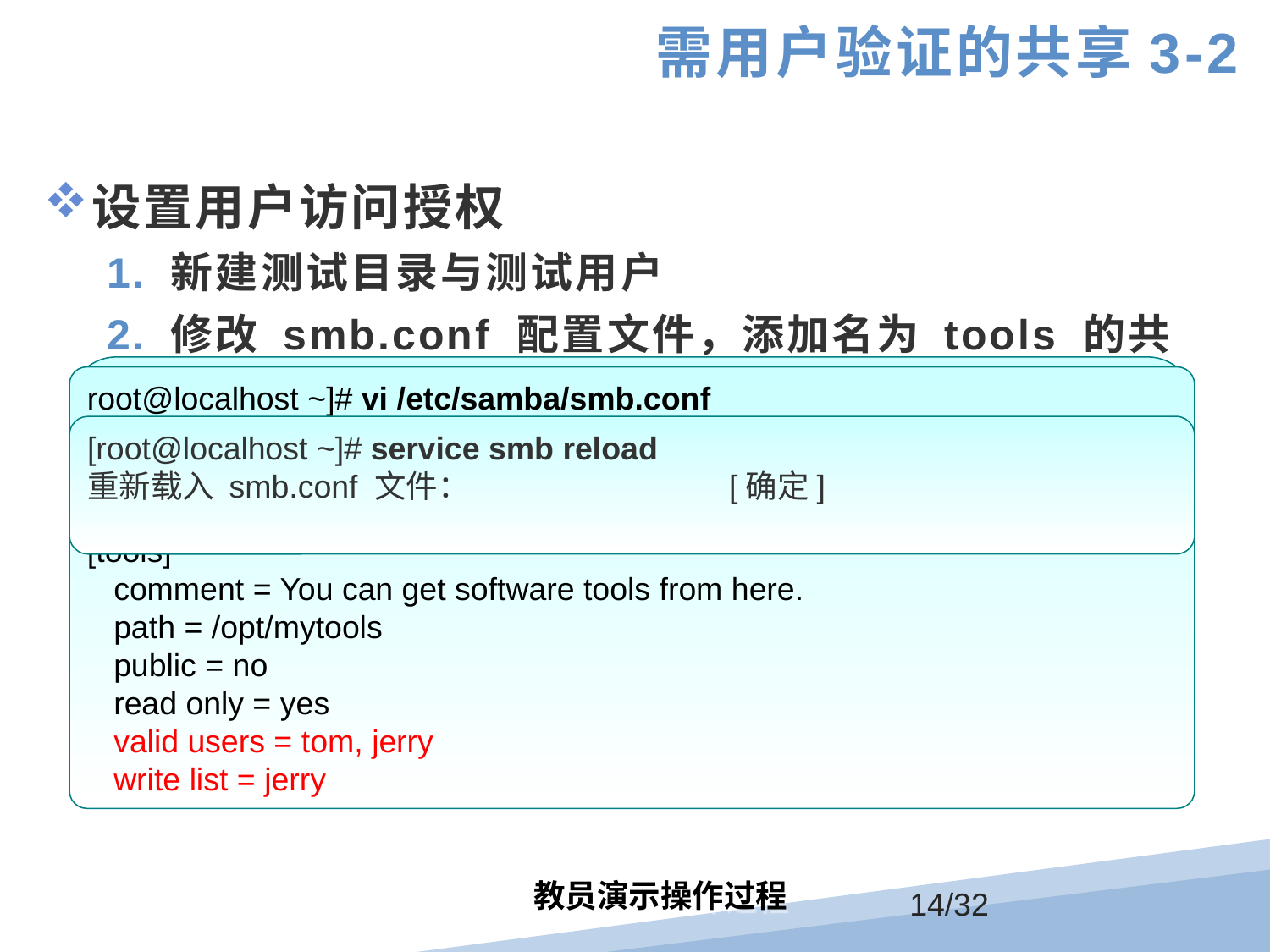

需用户验证的共享3-2
设置用户访问授权
新建测试目录与测试用户
修改 smb.conf 配置文件，添加名为 tools 的共享目录
重新加载 smb.conf 文件，或重启 smb 服务
[root@localhost ~]# mkdir /opt/mytools
[root@localhost ~]# useradd tom
[root@localhost ~]# pdbedit –a –u tom
root@localhost ~]# vi /etc/samba/smb.conf
[global]
   security = user
……
[tools]
   comment = You can get software tools from here.
   path = /opt/mytools
   public = no
   read only = yes
   valid users = tom, jerry
   write list = jerry
[root@localhost ~]# service smb reload
重新载入 smb.conf 文件：                                   [确定]

教员演示操作过程
14/32